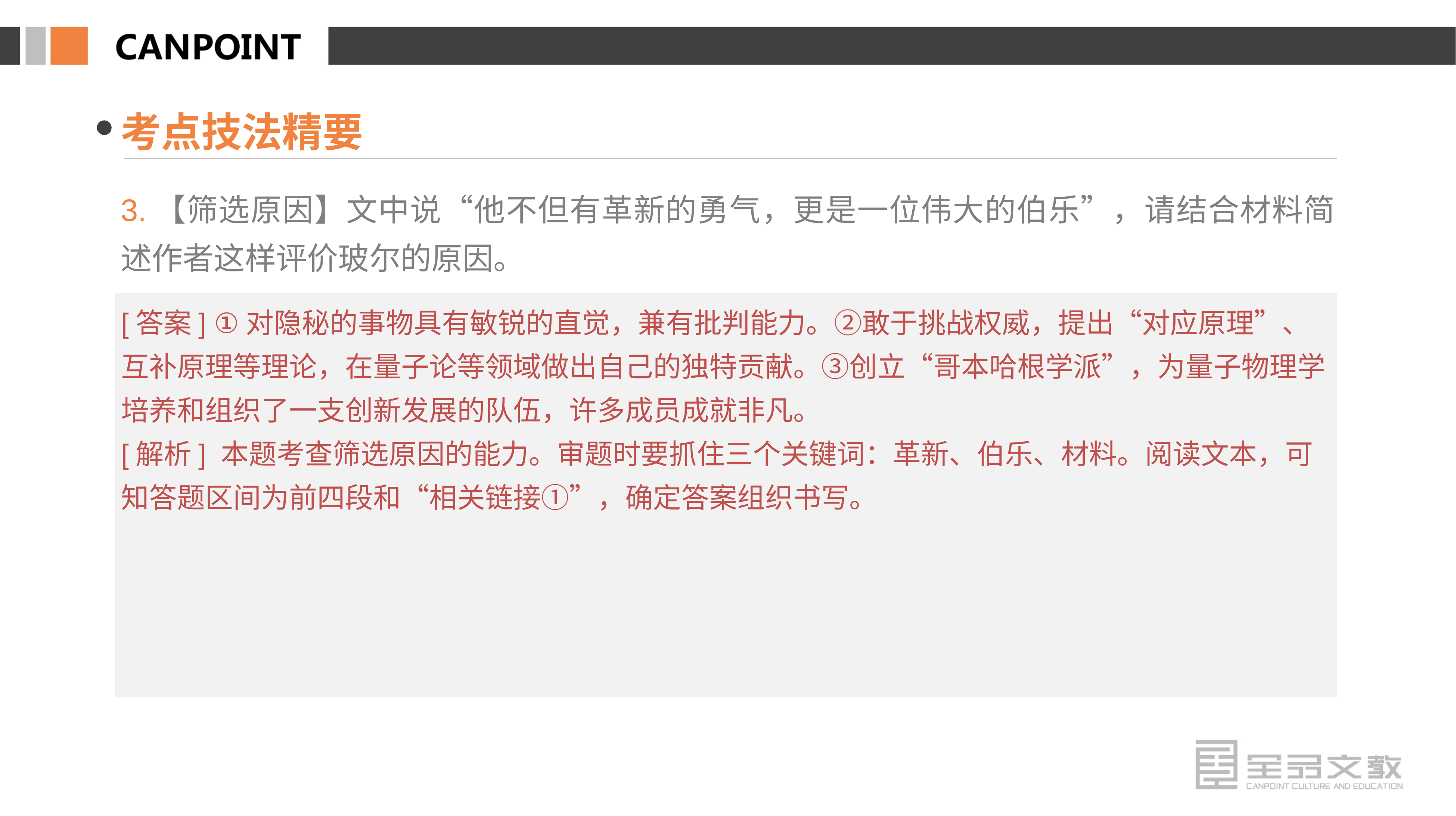

考点技法精要

3.【筛选原因】文中说“他不但有革新的勇气，更是一位伟大的伯乐”，请结合材料简述作者这样评价玻尔的原因。
[答案] ①对隐秘的事物具有敏锐的直觉，兼有批判能力。②敢于挑战权威，提出“对应原理”、互补原理等理论，在量子论等领域做出自己的独特贡献。③创立“哥本哈根学派”，为量子物理学培养和组织了一支创新发展的队伍，许多成员成就非凡。
[解析] 本题考查筛选原因的能力。审题时要抓住三个关键词：革新、伯乐、材料。阅读文本，可知答题区间为前四段和“相关链接①”，确定答案组织书写。